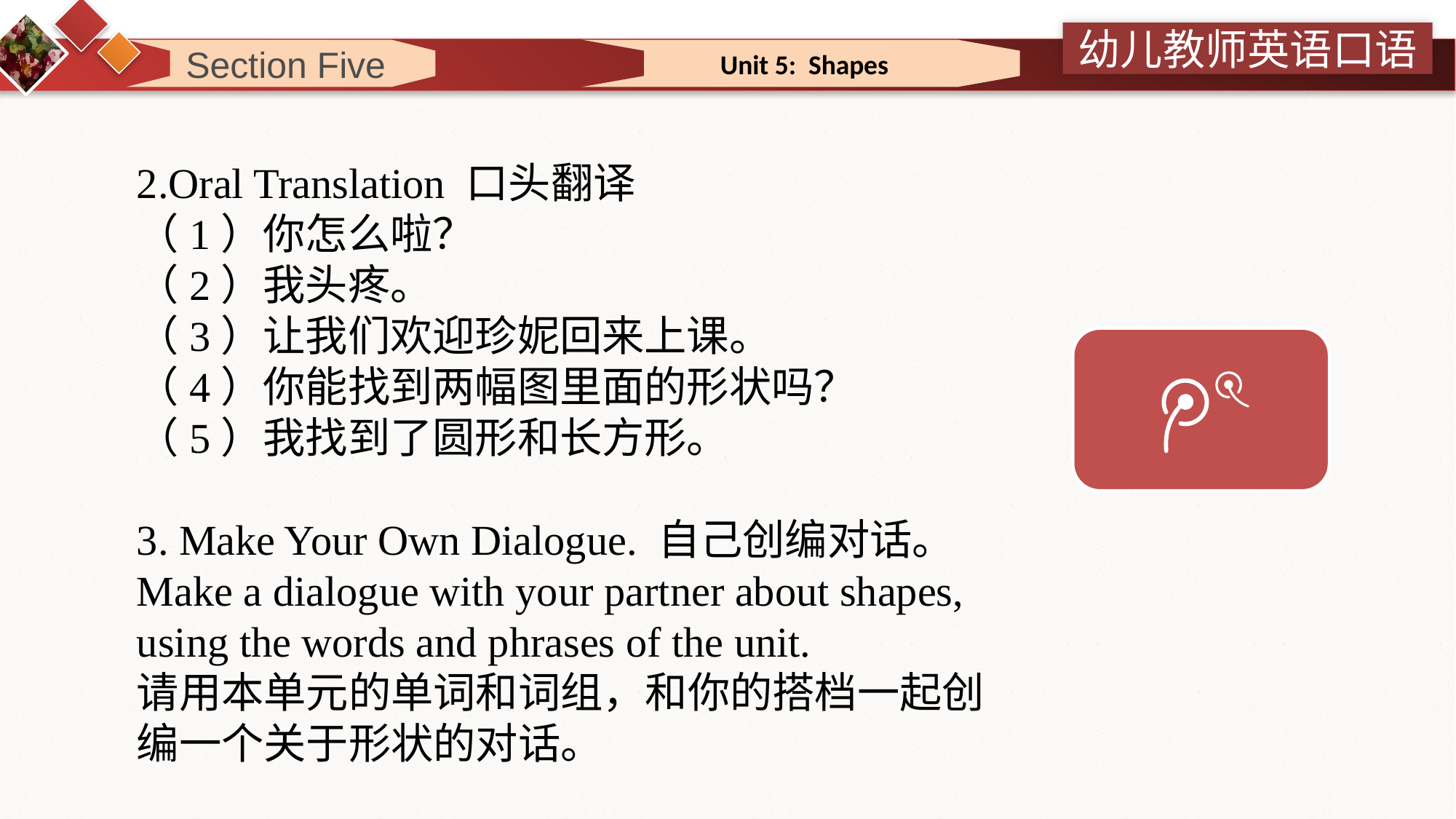

Section Five
 Unit 5:  Shapes
2.Oral Translation 口头翻译
（1）你怎么啦？
（2）我头疼。
（3）让我们欢迎珍妮回来上课。
（4）你能找到两幅图里面的形状吗？
（5）我找到了圆形和长方形。

3. Make Your Own Dialogue. 自己创编对话。
Make a dialogue with your partner about shapes, using the words and phrases of the unit.
请用本单元的单词和词组，和你的搭档一起创编一个关于形状的对话。